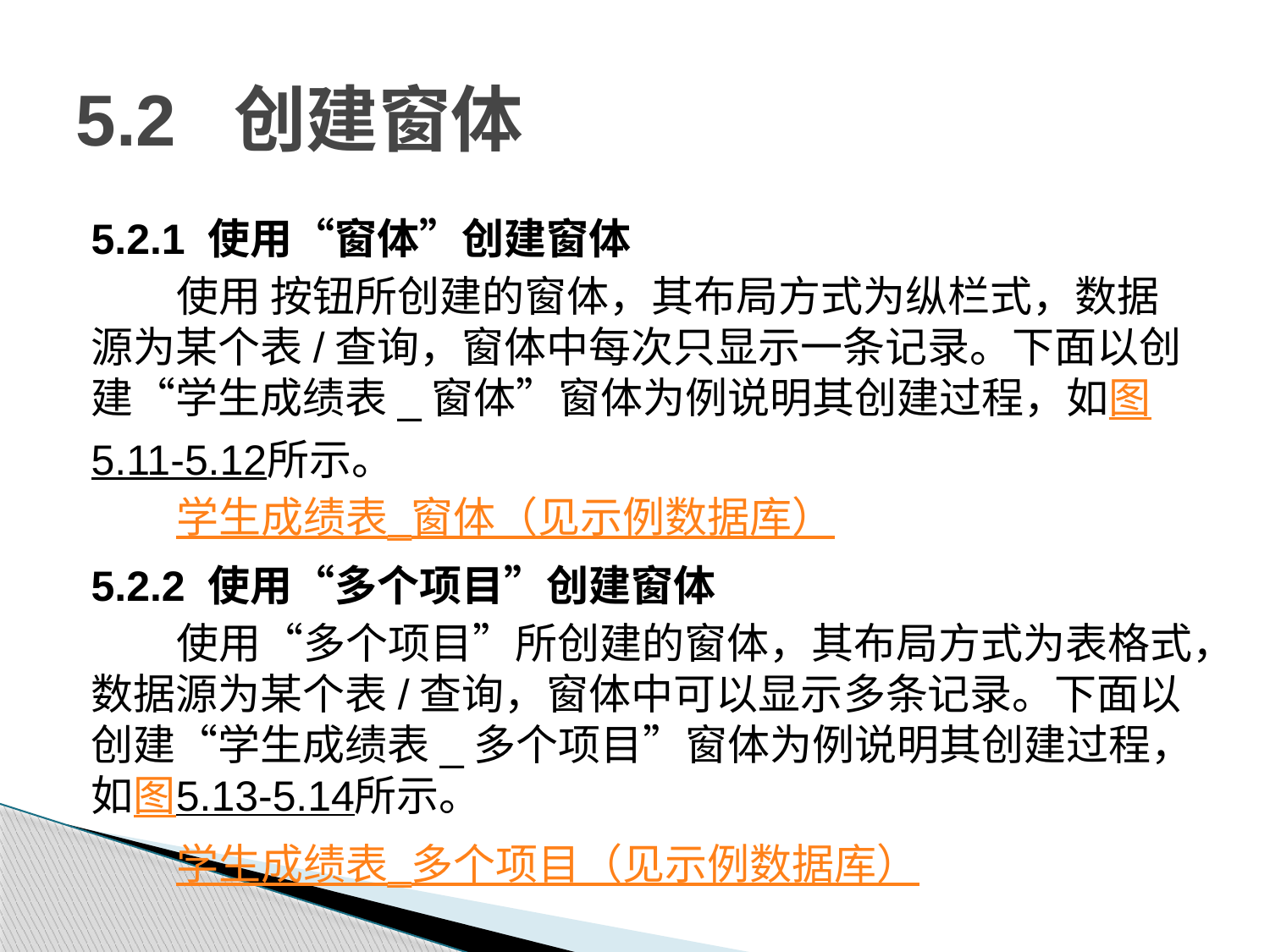

# 5.2  创建窗体
5.2.1 使用“窗体”创建窗体
使用 按钮所创建的窗体，其布局方式为纵栏式，数据源为某个表/查询，窗体中每次只显示一条记录。下面以创建“学生成绩表_窗体”窗体为例说明其创建过程，如图5.11-5.12所示。
学生成绩表_窗体（见示例数据库）
5.2.2 使用“多个项目”创建窗体
使用“多个项目”所创建的窗体，其布局方式为表格式，数据源为某个表/查询，窗体中可以显示多条记录。下面以创建“学生成绩表_多个项目”窗体为例说明其创建过程，如图5.13-5.14所示。
学生成绩表_多个项目（见示例数据库）